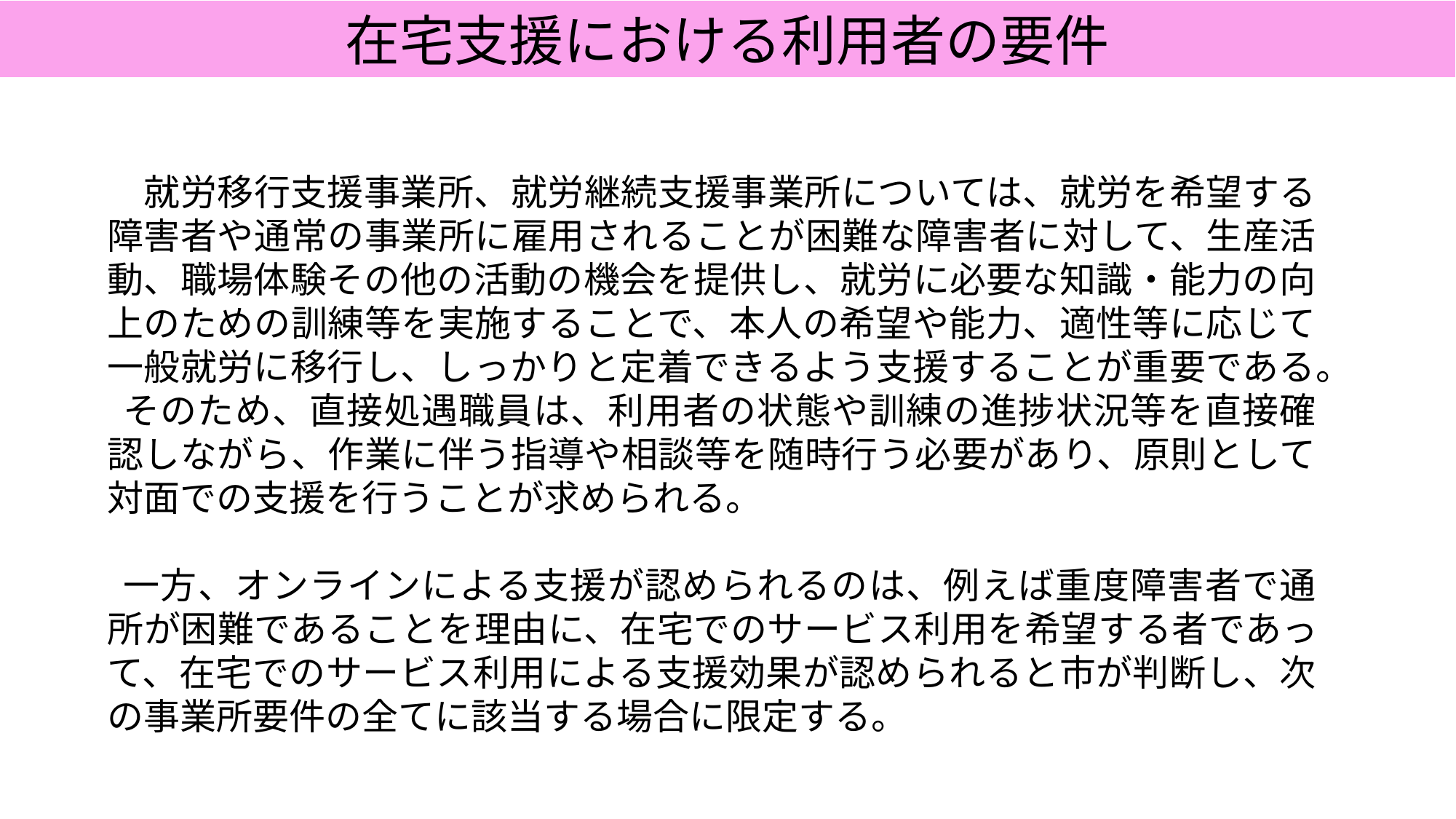

在宅支援における利用者の要件
　就労移行支援事業所、就労継続支援事業所については、就労を希望する障害者や通常の事業所に雇用されることが困難な障害者に対して、生産活動、職場体験その他の活動の機会を提供し、就労に必要な知識・能力の向上のための訓練等を実施することで、本人の希望や能力、適性等に応じて一般就労に移行し、しっかりと定着できるよう支援することが重要である。
そのため、直接処遇職員は、利用者の状態や訓練の進捗状況等を直接確認しながら、作業に伴う指導や相談等を随時行う必要があり、原則として対面での支援を行うことが求められる。

一方、オンラインによる支援が認められるのは、例えば重度障害者で通所が困難であることを理由に、在宅でのサービス利用を希望する者であって、在宅でのサービス利用による支援効果が認められると市が判断し、次の事業所要件の全てに該当する場合に限定する。